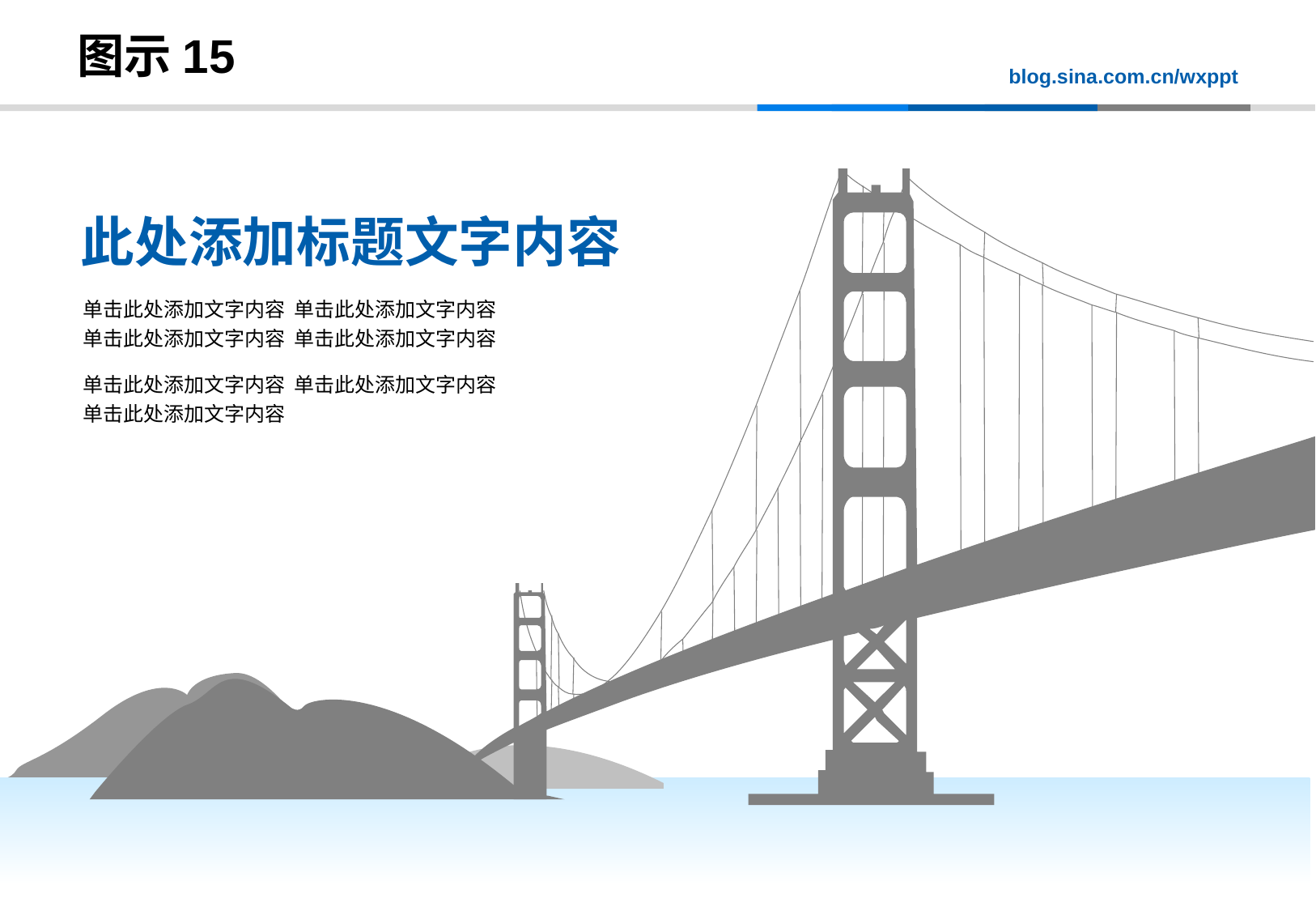

# 图示15

第 15 页
此处添加标题文字内容
单击此处添加文字内容  单击此处添加文字内容
单击此处添加文字内容  单击此处添加文字内容
单击此处添加文字内容  单击此处添加文字内容
单击此处添加文字内容